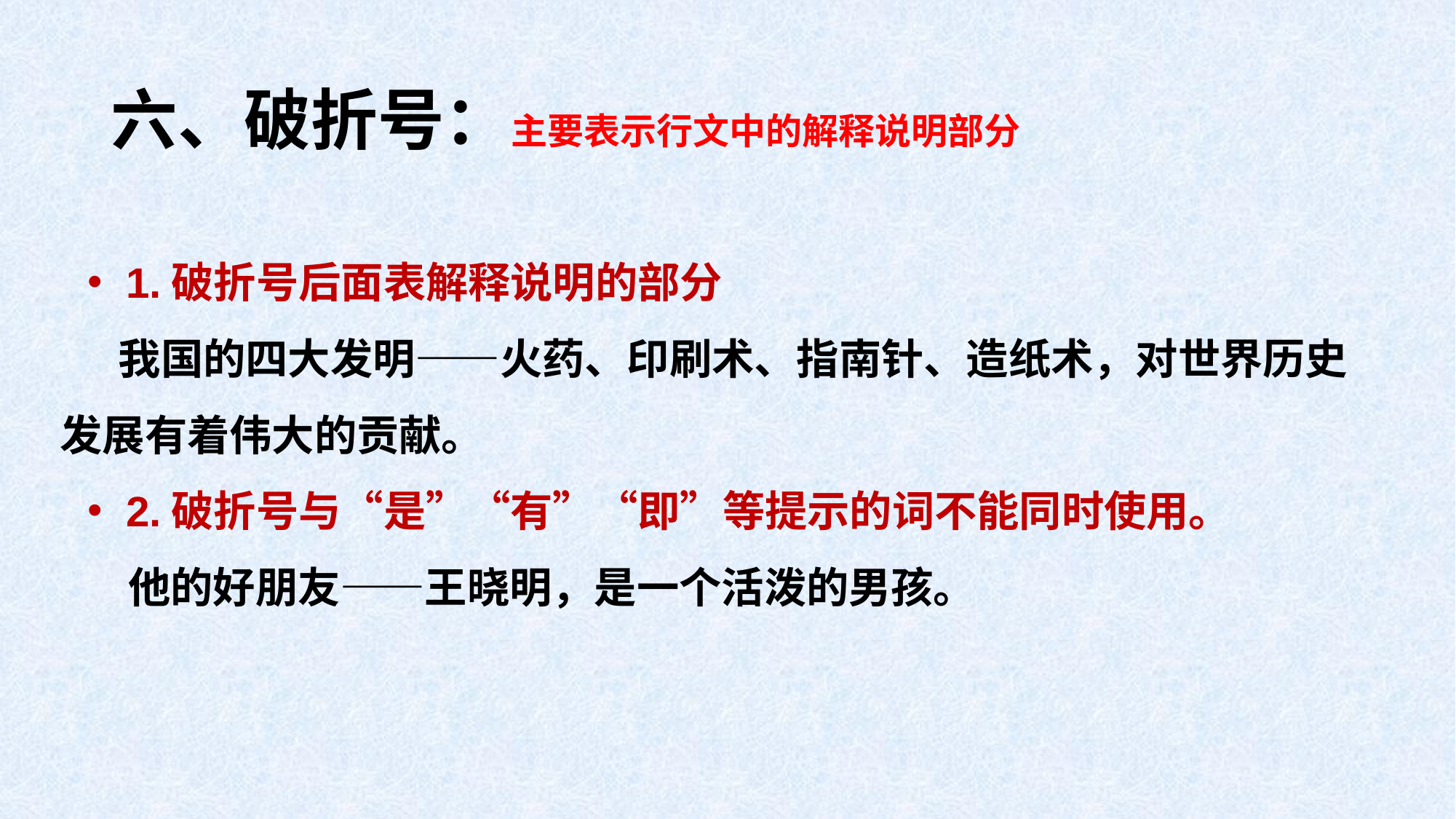

# 六、破折号：主要表示行文中的解释说明部分
  1.破折号后面表解释说明的部分
     我国的四大发明——火药、印刷术、指南针、造纸术，对世界历史发展有着伟大的贡献。
  2.破折号与“是”“有”“即”等提示的词不能同时使用。
      他的好朋友——王晓明，是一个活泼的男孩。